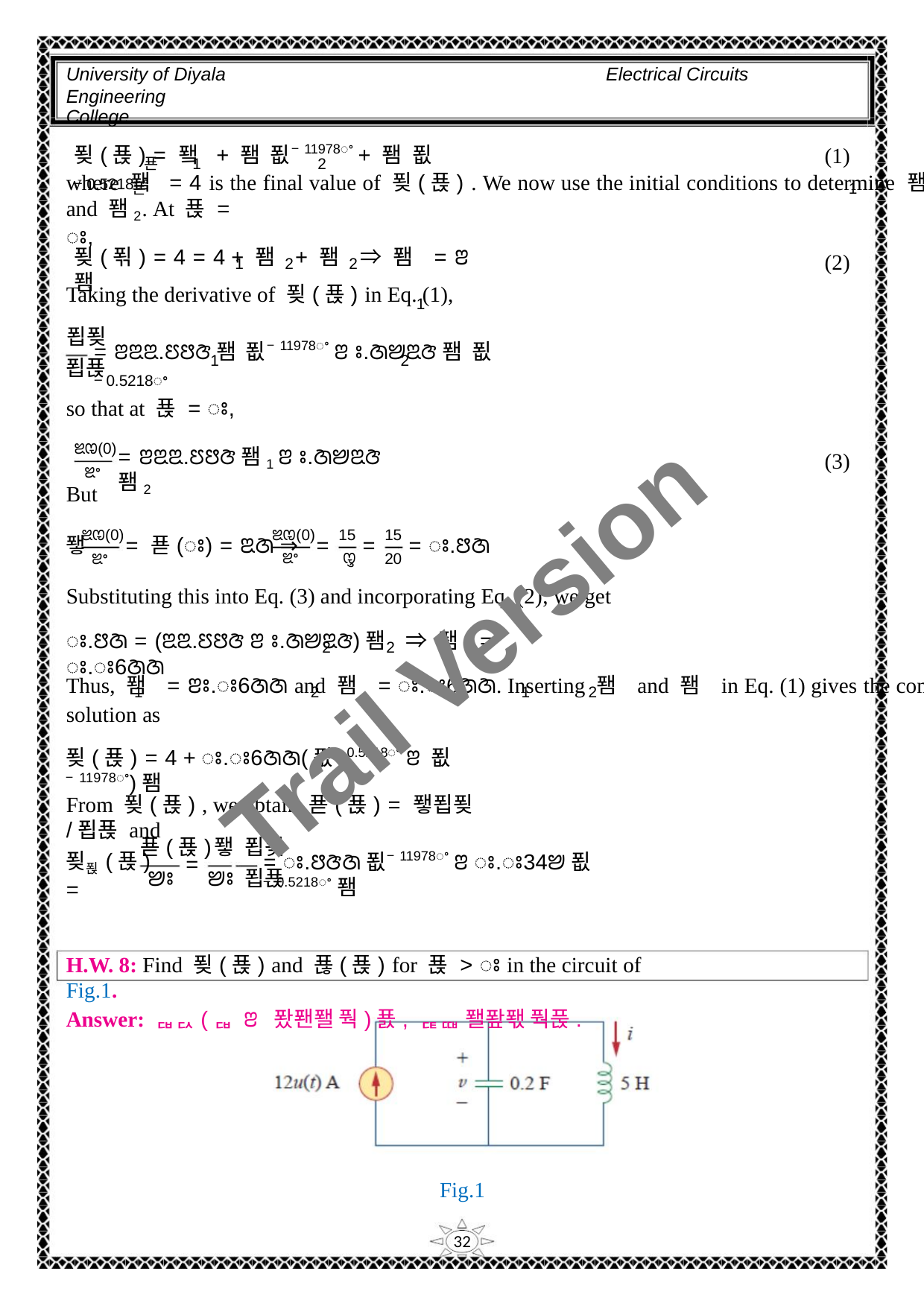

University of Diyala
Engineering College
Electrical Circuits
푖(푡) = 퐼 + 퐴 푒−11978ꢀ + 퐴 푒−0.5218ꢀ
(1)
푠
1
2
where 퐼 = 4 is the final value of 푖(푡) . We now use the initial conditions to determine 퐴
푠
1
and 퐴2. At 푡 = ꢁ,
푖(푂) = 4 = 4 + 퐴 + 퐴 ⇒ 퐴 = ꢂ퐴
1
(2)
1
2
2
Taking the derivative of 푖(푡) in Eq. (1),
푑푖
= ꢂꢃꢃ.ꢄꢅꢆ퐴 푒−11978ꢀ ꢂ ꢁ.ꢇꢈꢃꢆ퐴 푒−0.5218ꢀ
1
2
푑푡
so that at 푡 = ꢁ,
ꢉꢊ(0)
= ꢂꢃꢃ.ꢄꢅꢆ퐴1 ꢂ ꢁ.ꢇꢈꢃꢆ퐴2
(3)
ꢉꢀ
But
ꢉꢊ(0)
ꢉꢊ(0)
ꢉꢀ
15
ꢋ
15
퐿
= 푣(ꢁ) = ꢃꢇ ⇒
=
=
= ꢁ.ꢅꢇ
ꢉꢀ
20
Substituting this into Eq. (3) and incorporating Eq. (2), we get
Trail Version
Trail Version
Trail Version
Trail Version
Trail Version
Trail Version
Trail Version
Trail Version
Trail Version
Trail Version
Trail Version
Trail Version
Trail Version
ꢁ.ꢅꢇ = (ꢃꢃ.ꢄꢅꢆ ꢂ ꢁ.ꢇꢈꢃꢆ)퐴 ⇒ 퐴 = ꢁ.ꢁ6ꢇꢇ
2
2
Thus, 퐴 = ꢂꢁ.ꢁ6ꢇꢇ and 퐴 = ꢁ.ꢁ6ꢇꢇ. Inserting 퐴 and 퐴 in Eq. (1) gives the complete
1
2
1
2
solution as
푖(푡) = 4 + ꢁ.ꢁ6ꢇꢇ(푒−0.5218ꢀ ꢂ 푒−11978ꢀ)퐴
From 푖(푡) , we obtain 푣(푡) = 퐿푑푖/푑푡 and
푣(푡)
ꢈꢁ
퐿 푑푖
= ꢁ.ꢅꢆꢇ푒−11978ꢀ ꢂ ꢁ.ꢁ34ꢈ푒−0.5218ꢀ퐴
푖푅(푡) =
=
ꢈꢁ 푑푡
H.W. 8: Find 푖(푡) and 푢(푡) for 푡 > ꢁ in the circuit of Fig.1.
Answer: ퟏퟐ(ퟏ ꢂ 퐜퐨퐬 풕)푨, ퟔퟎ 퐬퐢퐧 풕푽.
Fig.1
32